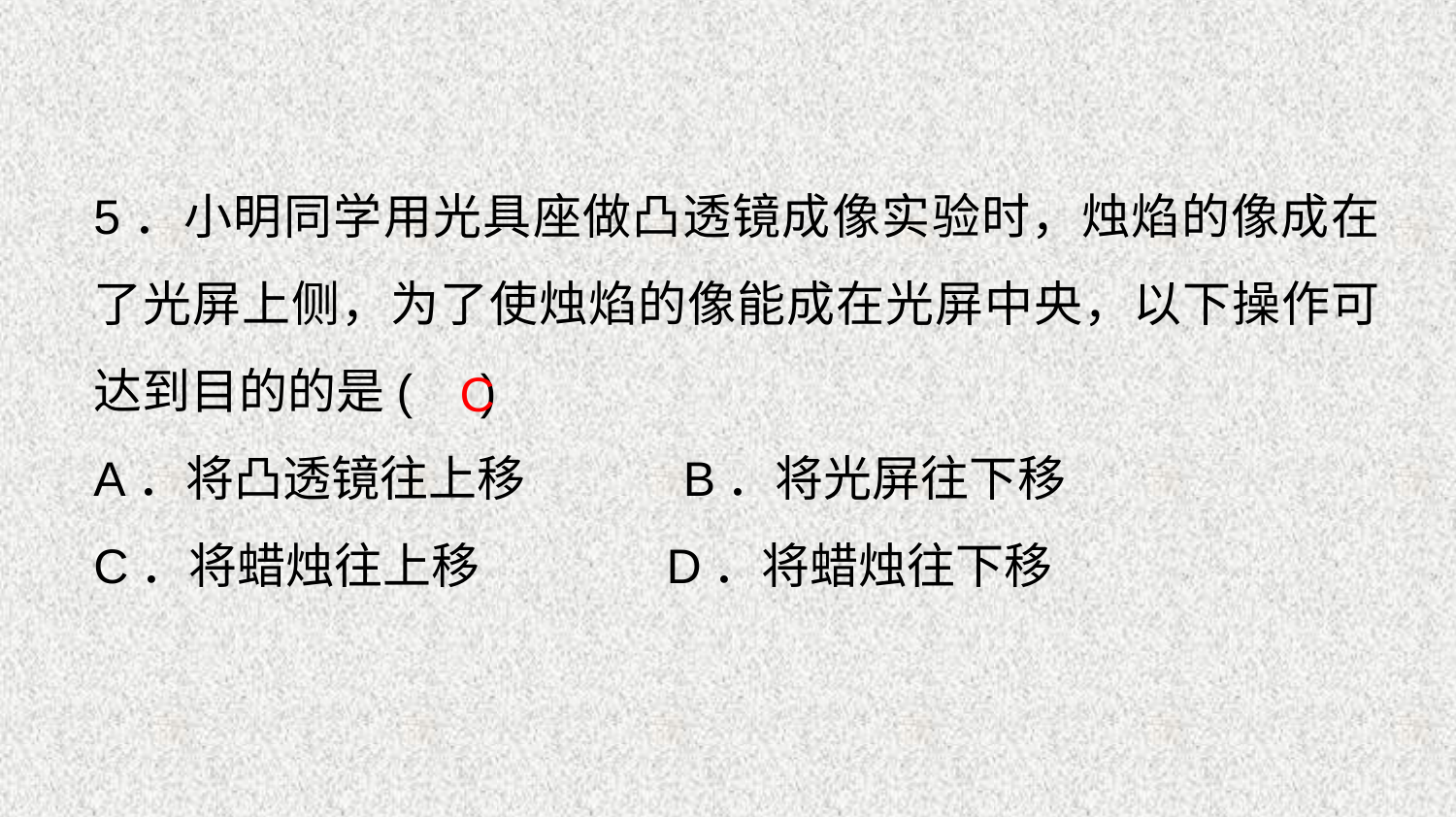

5．小明同学用光具座做凸透镜成像实验时，烛焰的像成在了光屏上侧，为了使烛焰的像能成在光屏中央，以下操作可达到目的的是(     )
A．将凸透镜往上移　　　B．将光屏往下移
C．将蜡烛往上移                D．将蜡烛往下移
C